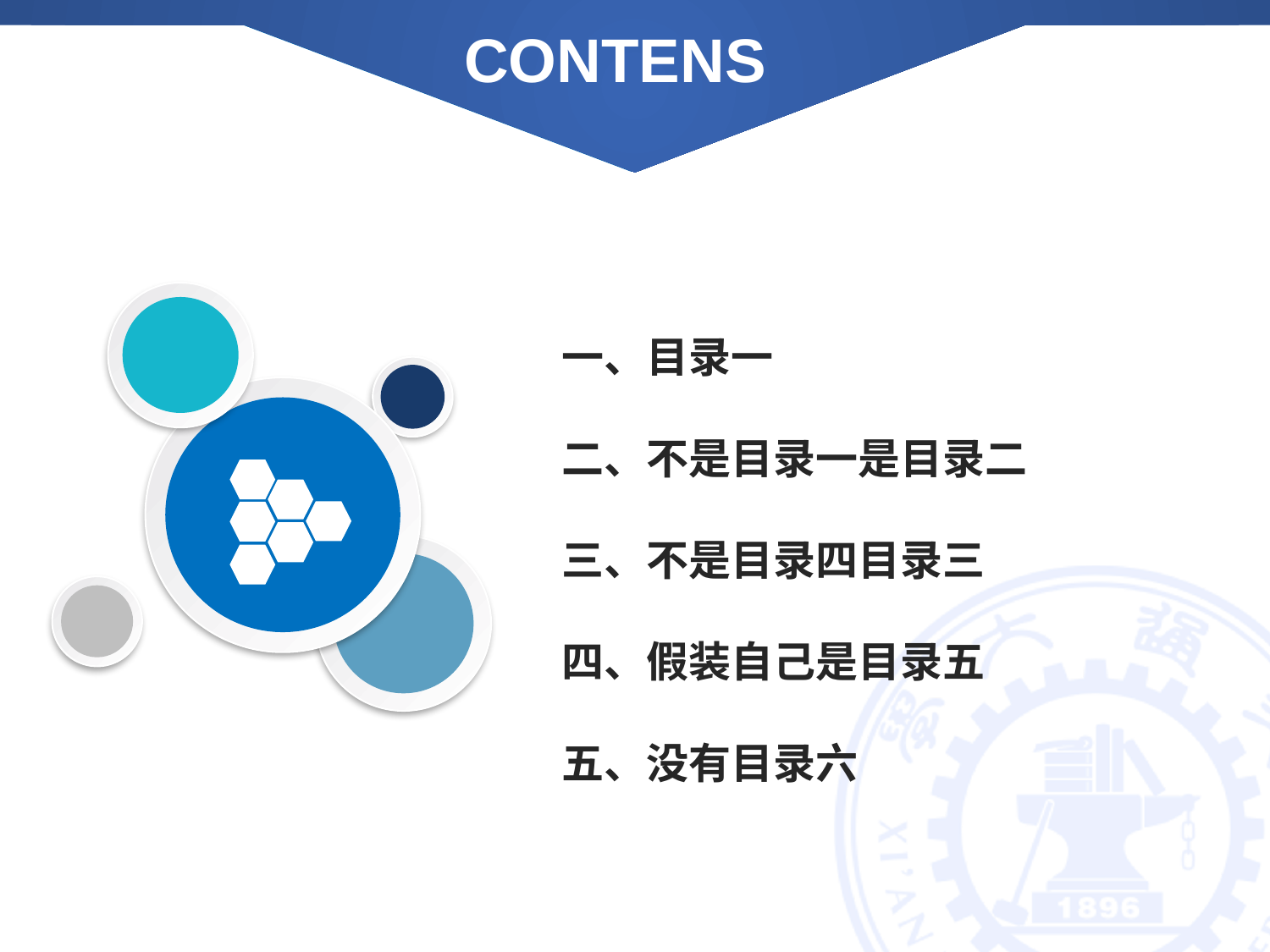

CONTENS

CONTENTS
一、目录一
二、不是目录一是目录二
三、不是目录四目录三
四、假装自己是目录五
五、没有目录六